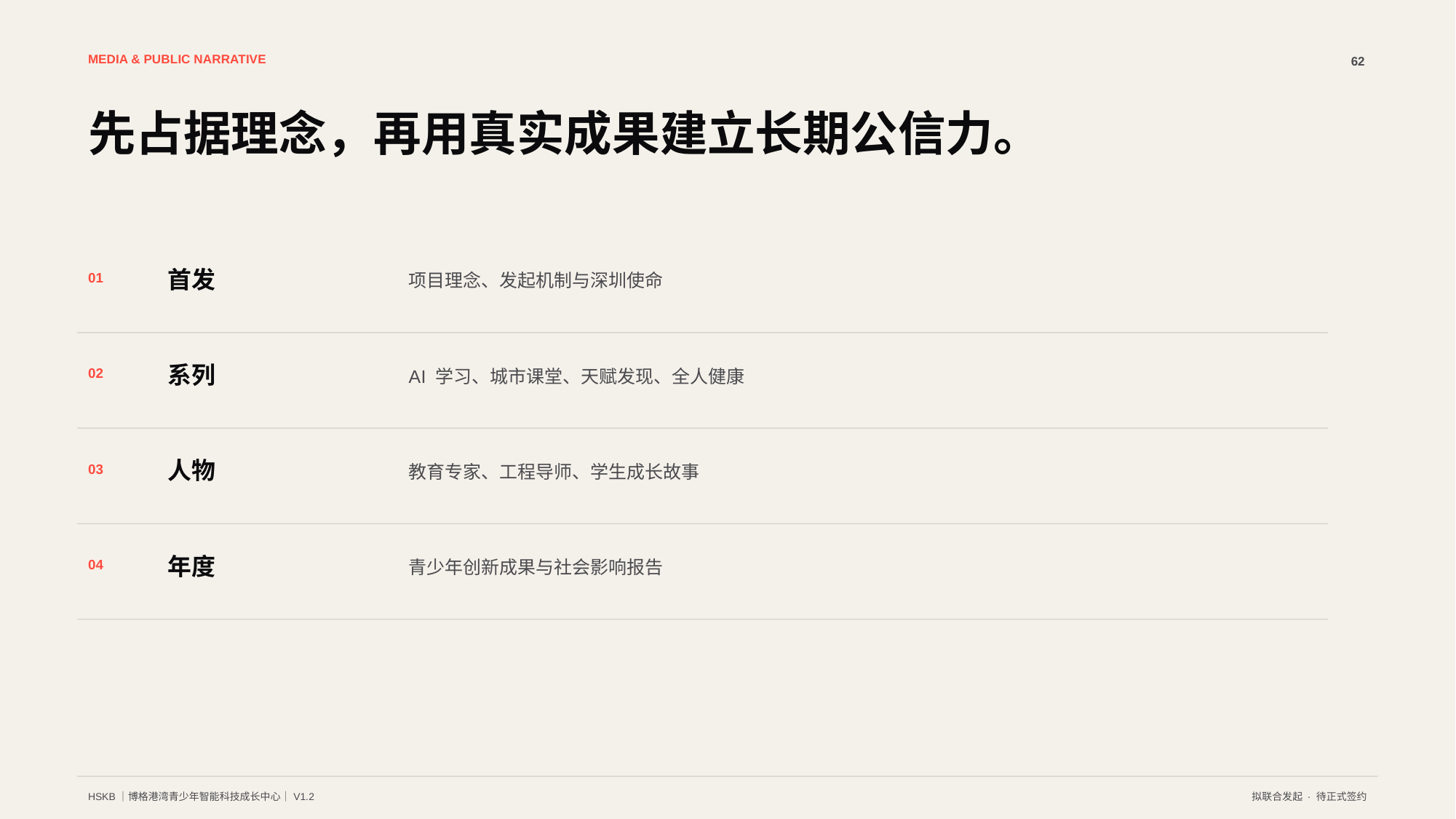

MEDIA & PUBLIC NARRATIVE
62
先占据理念，再用真实成果建立长期公信力。
首发
01
项目理念、发起机制与深圳使命

系列
02
AI 学习、城市课堂、天赋发现、全人健康

人物
03
教育专家、工程导师、学生成长故事

年度
04
青少年创新成果与社会影响报告

HSKB｜博格港湾青少年智能科技成长中心｜V1.2
拟联合发起 · 待正式签约